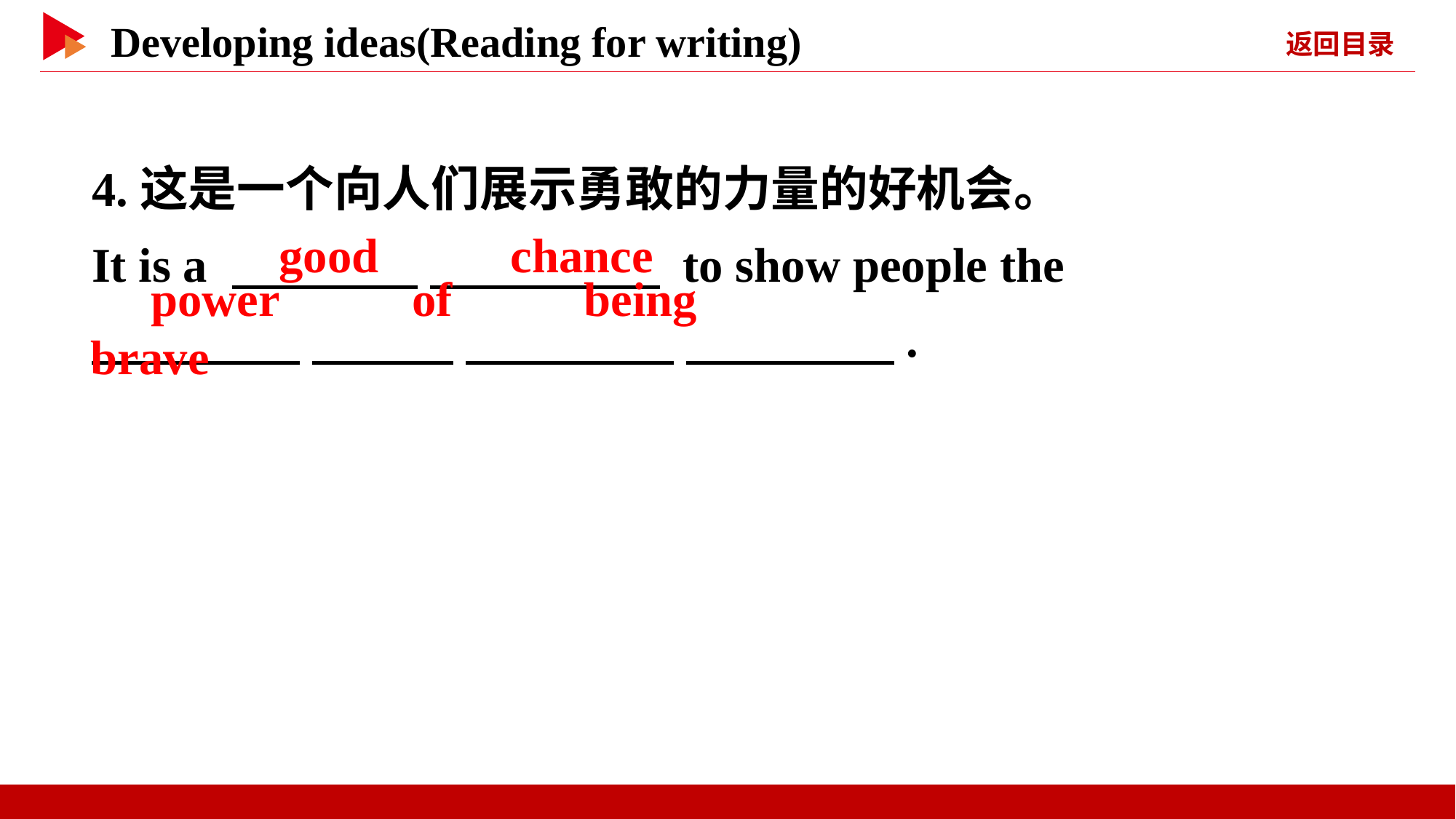

4.这是一个向人们展示勇敢的力量的好机会。
It is a 　        　 　            　 to show people the
　          　 　    　 　          　 　          　.
　good　 　chance
　power　 　of　 　being　 　brave